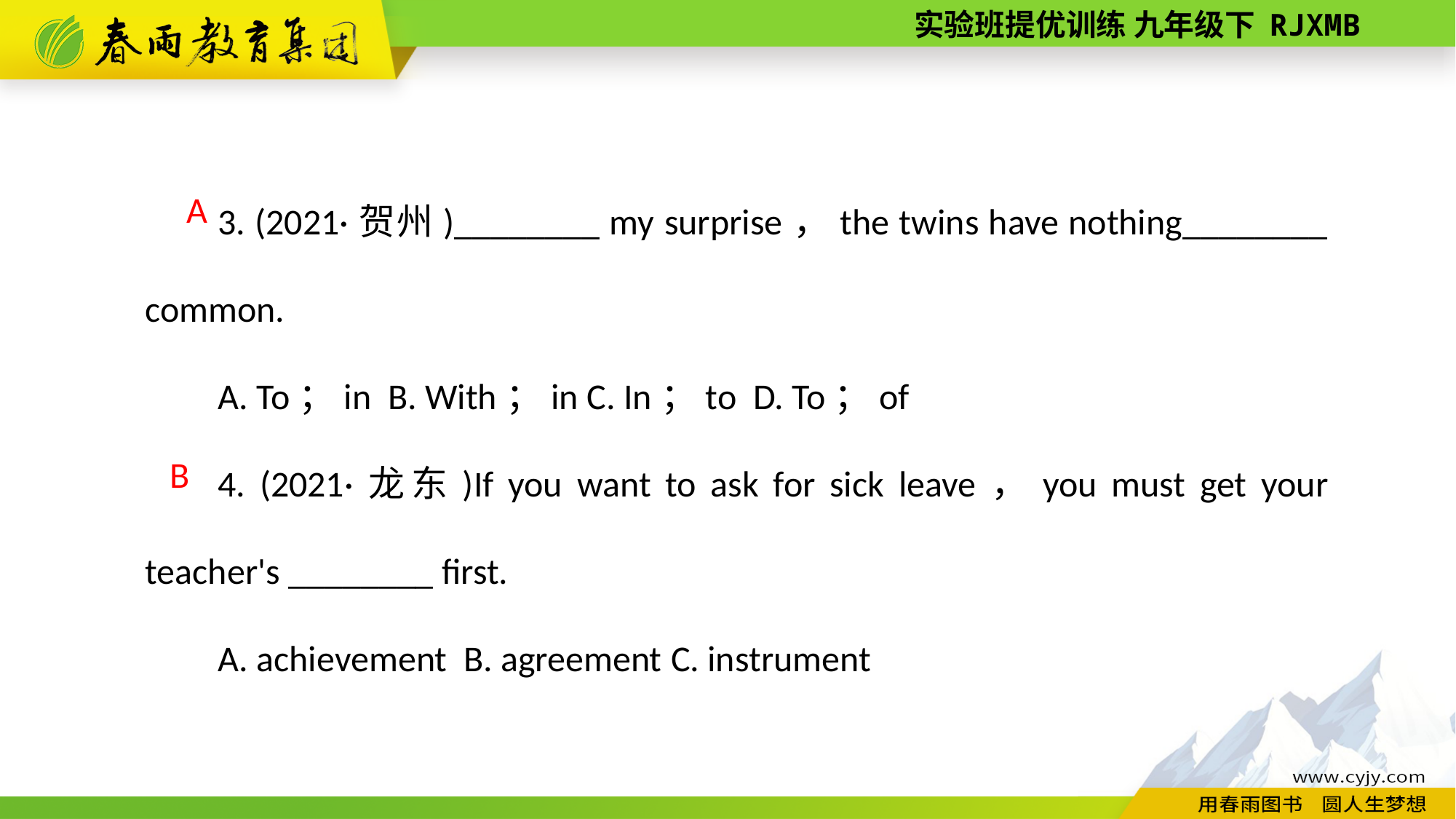

3. (2021·贺州)________ my surprise，the twins have nothing________ common.
A. To；in  B. With；in  C. In；to  D. To；of
4. (2021·龙东)If you want to ask for sick leave，you must get your teacher's ________ first.
A. achievement  B. agreement  C. instrument
A
 B